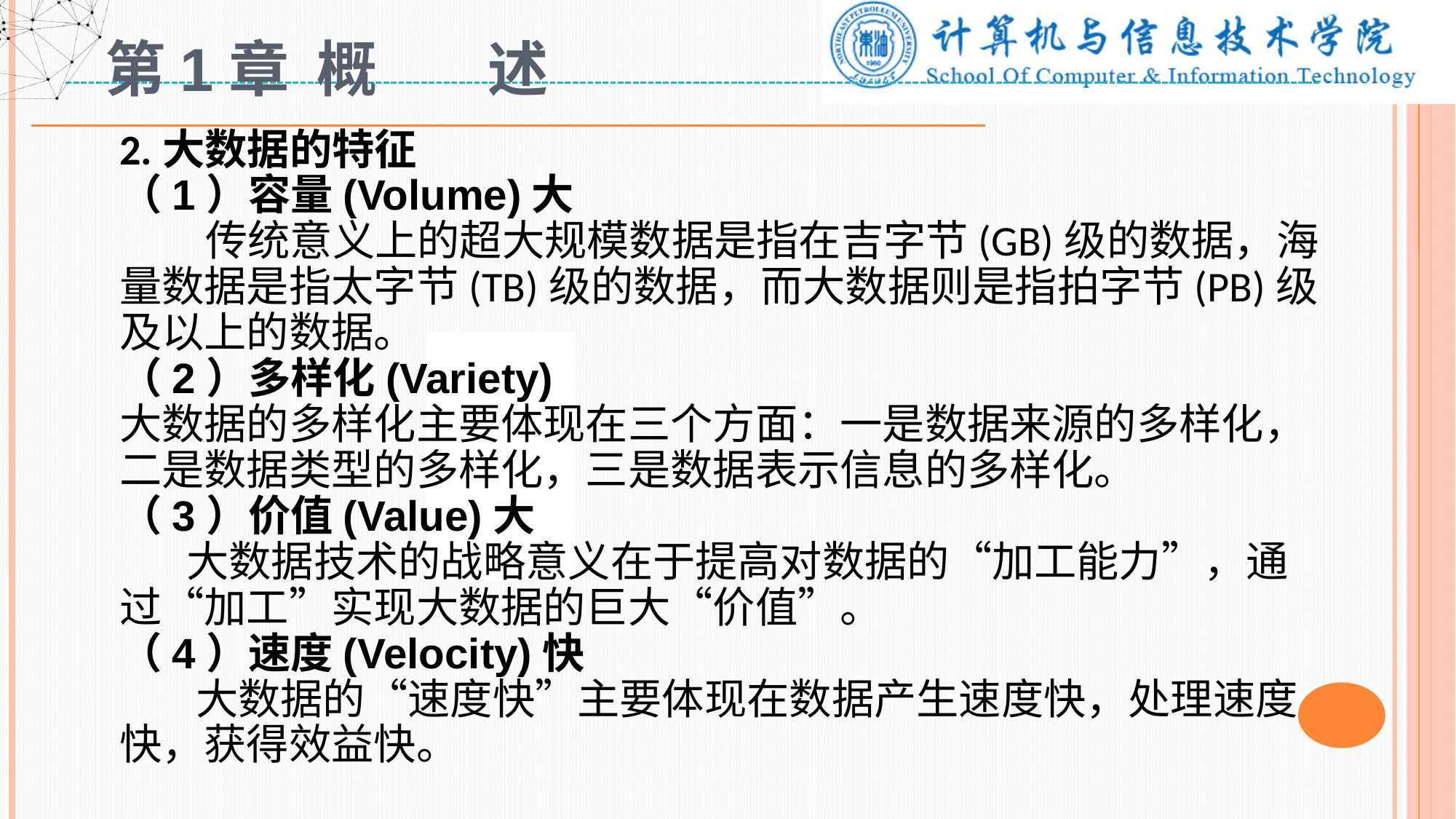

# 第1章  概        述
2.大数据的特征
（1）容量(Volume)大
        传统意义上的超大规模数据是指在吉字节(GB)级的数据，海量数据是指太字节(TB)级的数据，而大数据则是指拍字节(PB)级及以上的数据。
（2）多样化(Variety)
大数据的多样化主要体现在三个方面：一是数据来源的多样化，二是数据类型的多样化，三是数据表示信息的多样化。
（3）价值(Value)大
      大数据技术的战略意义在于提高对数据的“加工能力”，通过“加工”实现大数据的巨大“价值”。
（4）速度(Velocity)快
       大数据的“速度快”主要体现在数据产生速度快，处理速度快，获得效益快。